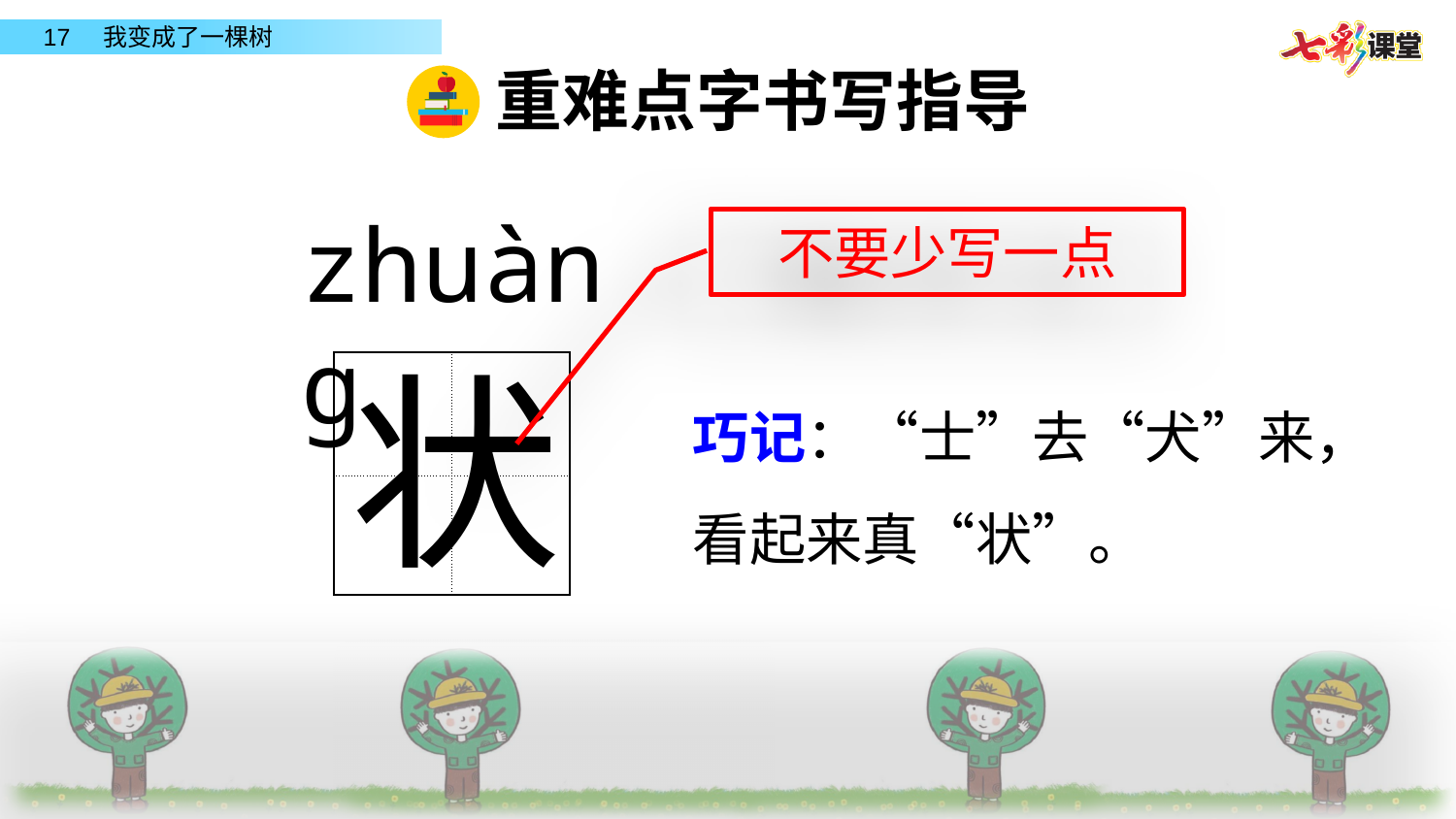

重难点字书写指导

zhuànɡ
不要少写一点
状
|  |  |
| --- | --- |
|  |  |
巧记：“士”去“犬”来，看起来真“状”。